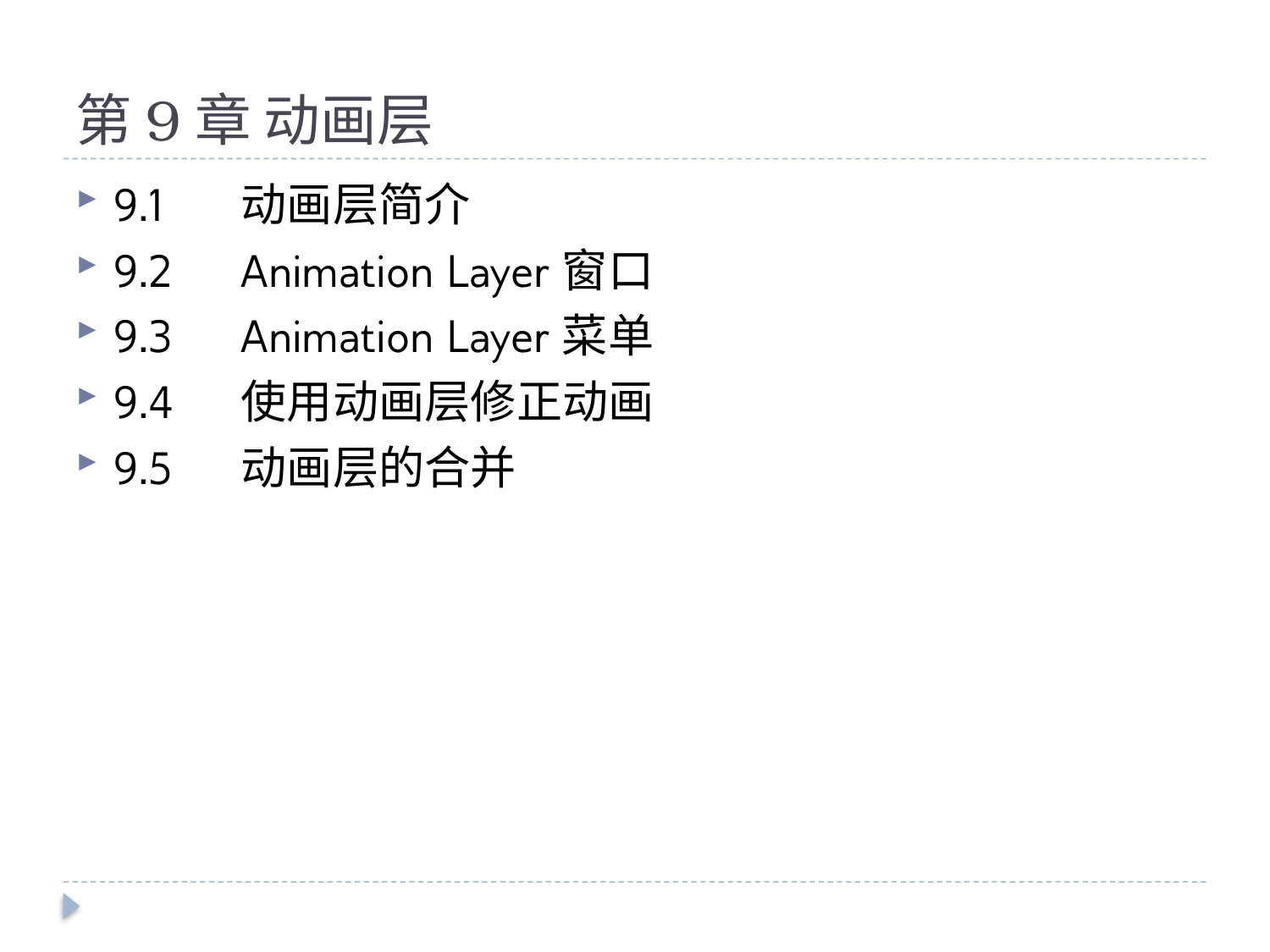

# 第9章 动画层
9.1	动画层简介
9.2	Animation Layer窗口
9.3	Animation Layer菜单
9.4	使用动画层修正动画
9.5	动画层的合并